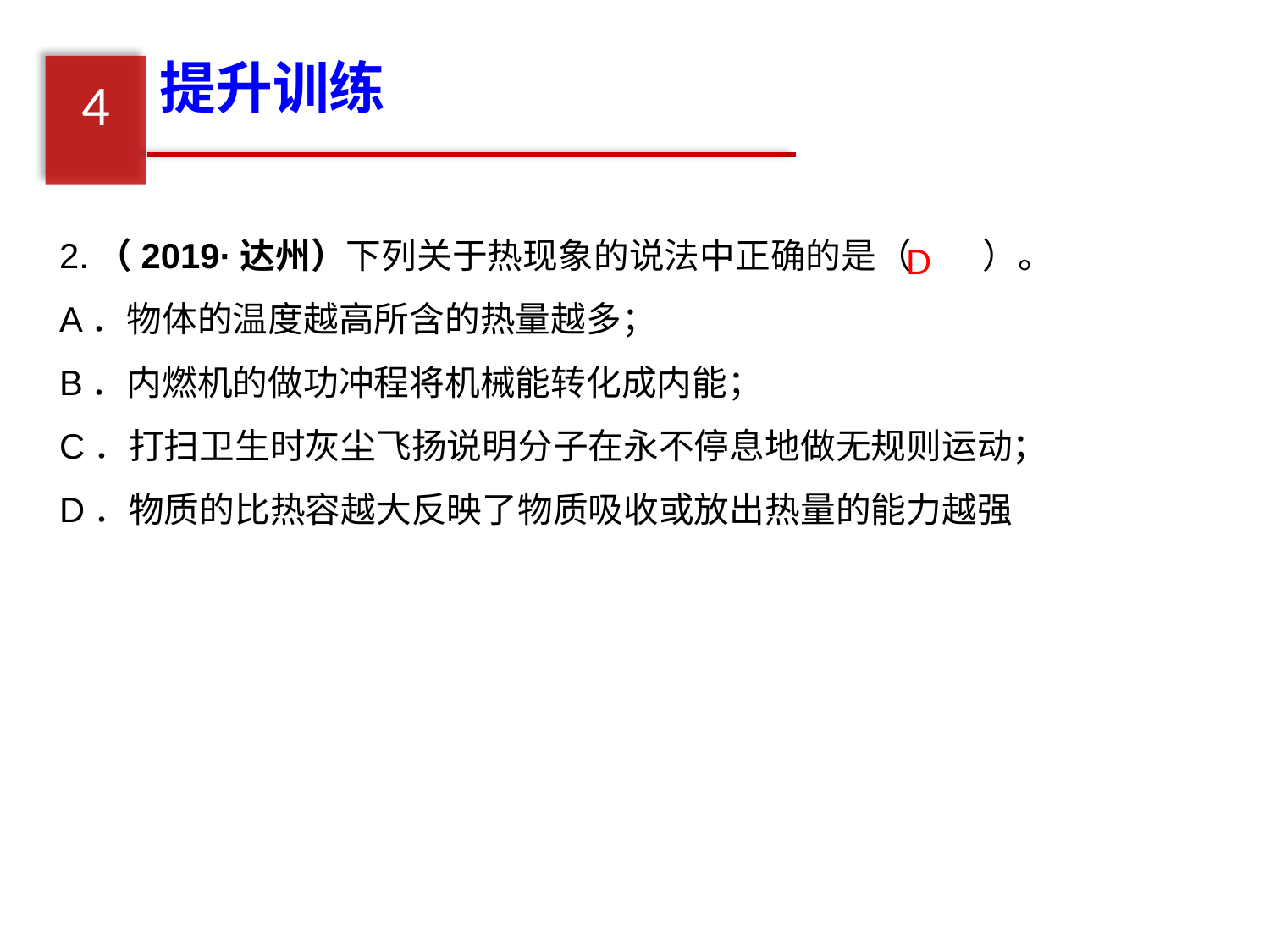

提升训练

4
2.（2019·达州）下列关于热现象的说法中正确的是（　　）。
A．物体的温度越高所含的热量越多；
B．内燃机的做功冲程将机械能转化成内能；
C．打扫卫生时灰尘飞扬说明分子在永不停息地做无规则运动；
D．物质的比热容越大反映了物质吸收或放出热量的能力越强
D